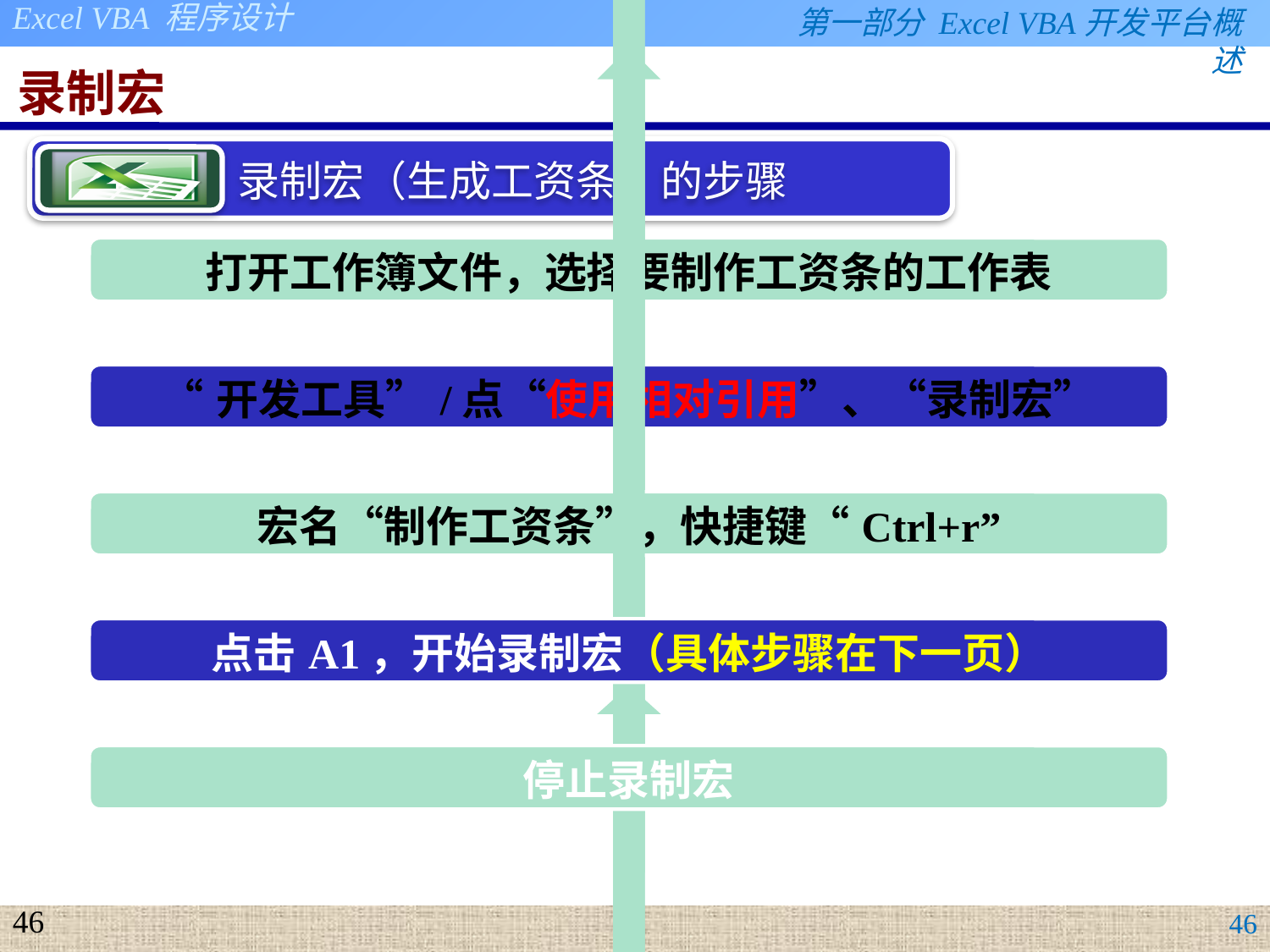

# 录制宏
录制宏（生成工资条）的步骤
打开工作簿文件，选择要制作工资条的工作表
点击A1，开始录制宏（具体步骤在下一页）
停止录制宏
“开发工具”/点“使用相对引用”、“录制宏”
宏名“制作工资条”，快捷键“Ctrl+r”
46